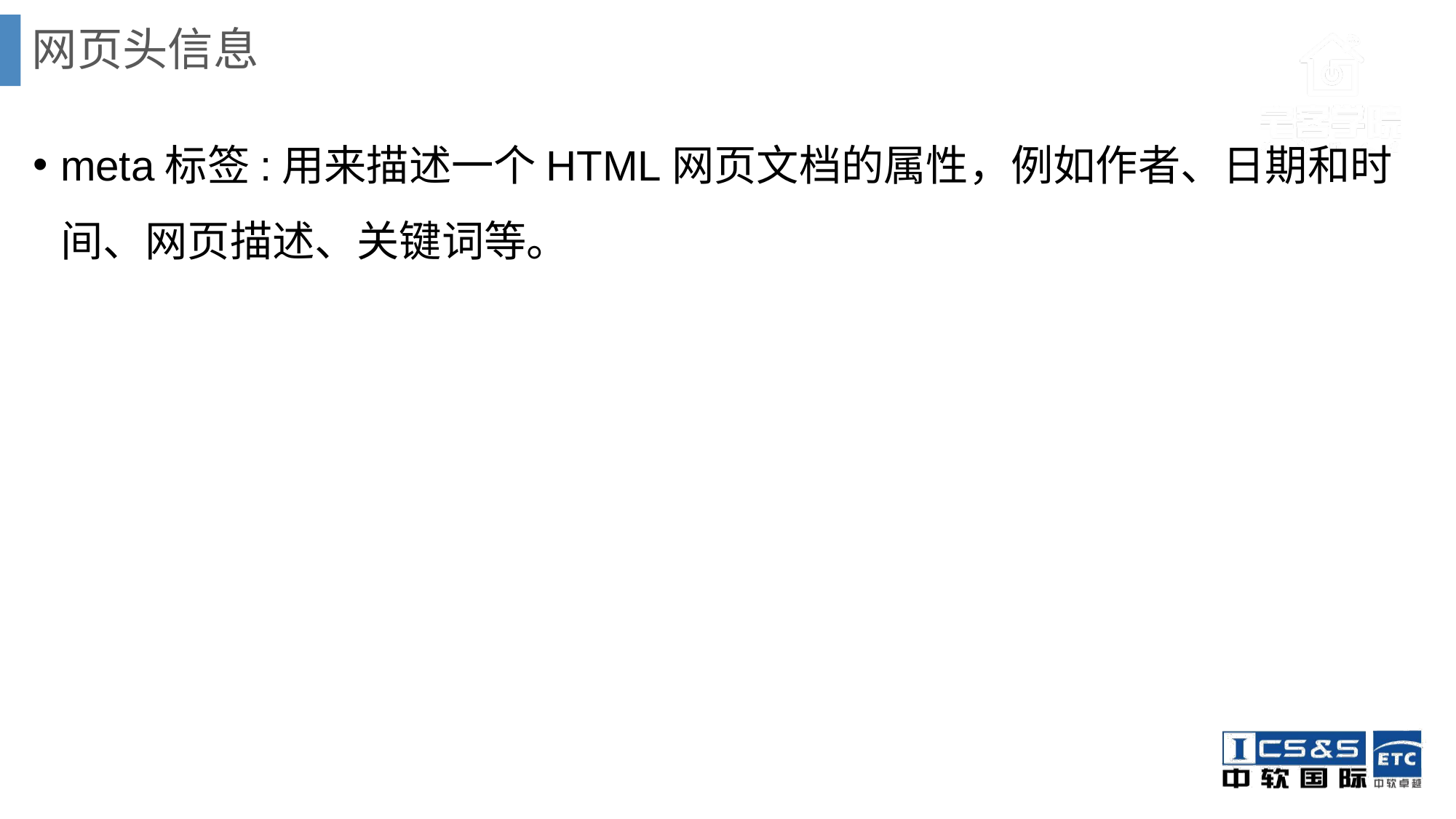

# 网页头信息
meta标签:用来描述一个HTML网页文档的属性，例如作者、日期和时间、网页描述、关键词等。